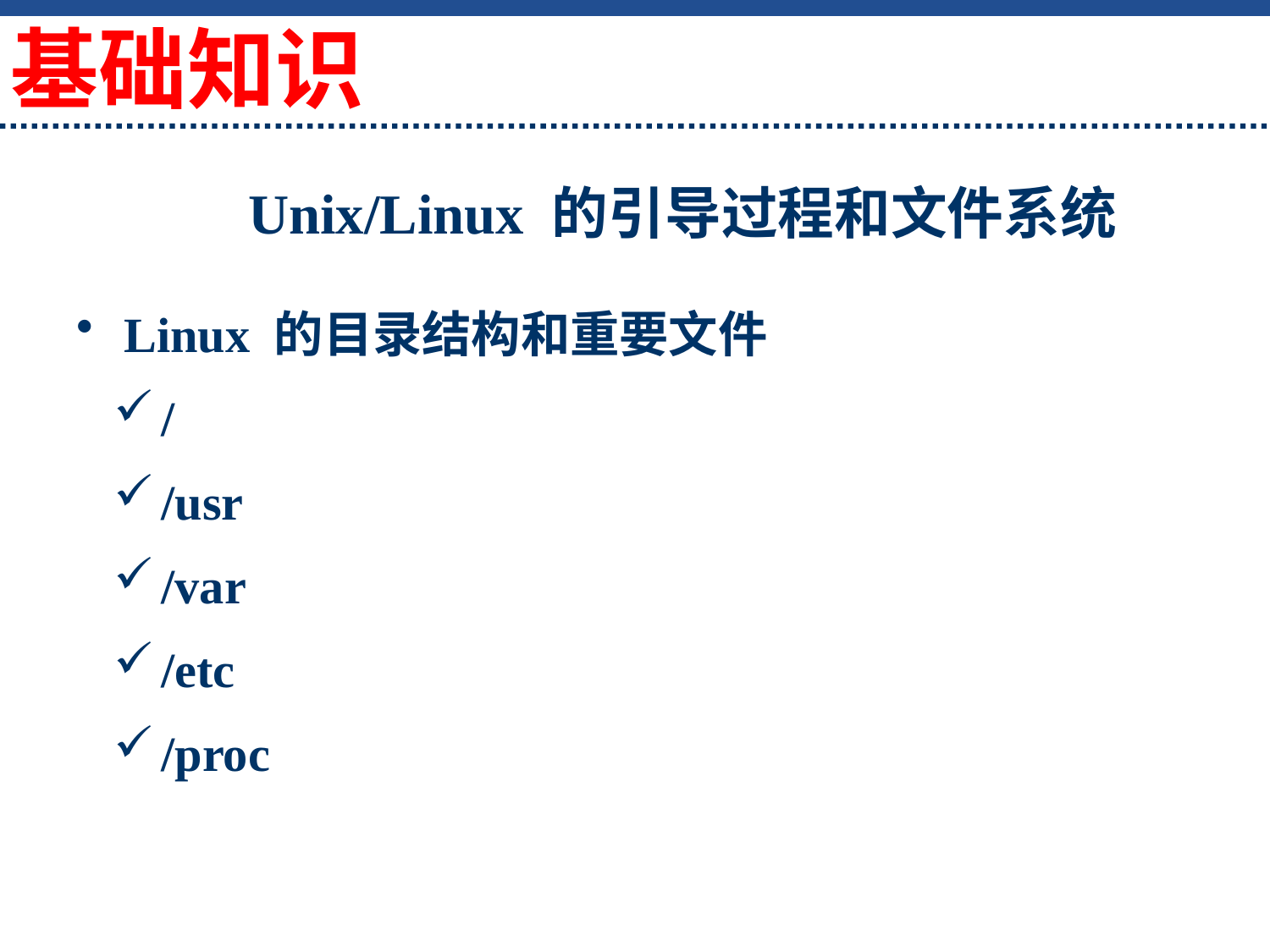

基础知识
# Unix/Linux 的引导过程和文件系统
Linux 的目录结构和重要文件
/
/usr
/var
/etc
/proc